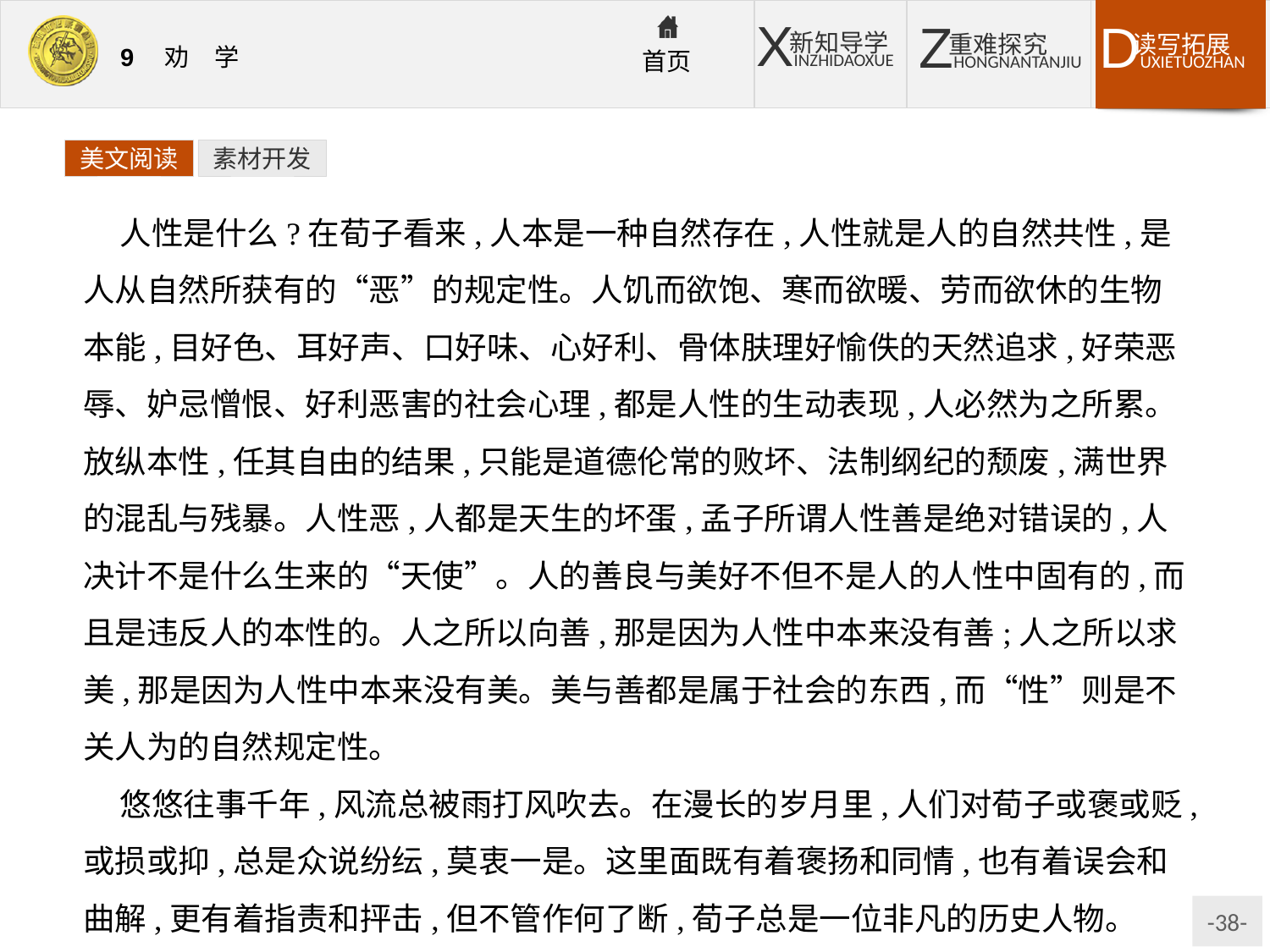

美文阅读
素材开发
人性是什么?在荀子看来,人本是一种自然存在,人性就是人的自然共性,是人从自然所获有的“恶”的规定性。人饥而欲饱、寒而欲暖、劳而欲休的生物本能,目好色、耳好声、口好味、心好利、骨体肤理好愉佚的天然追求,好荣恶辱、妒忌憎恨、好利恶害的社会心理,都是人性的生动表现,人必然为之所累。放纵本性,任其自由的结果,只能是道德伦常的败坏、法制纲纪的颓废,满世界的混乱与残暴。人性恶,人都是天生的坏蛋,孟子所谓人性善是绝对错误的,人决计不是什么生来的“天使”。人的善良与美好不但不是人的人性中固有的,而且是违反人的本性的。人之所以向善,那是因为人性中本来没有善;人之所以求美,那是因为人性中本来没有美。美与善都是属于社会的东西,而“性”则是不关人为的自然规定性。
悠悠往事千年,风流总被雨打风吹去。在漫长的岁月里,人们对荀子或褒或贬,或损或抑,总是众说纷纭,莫衷一是。这里面既有着褒扬和同情,也有着误会和曲解,更有着指责和抨击,但不管作何了断,荀子总是一位非凡的历史人物。
(节录自《伟人的困惑》)